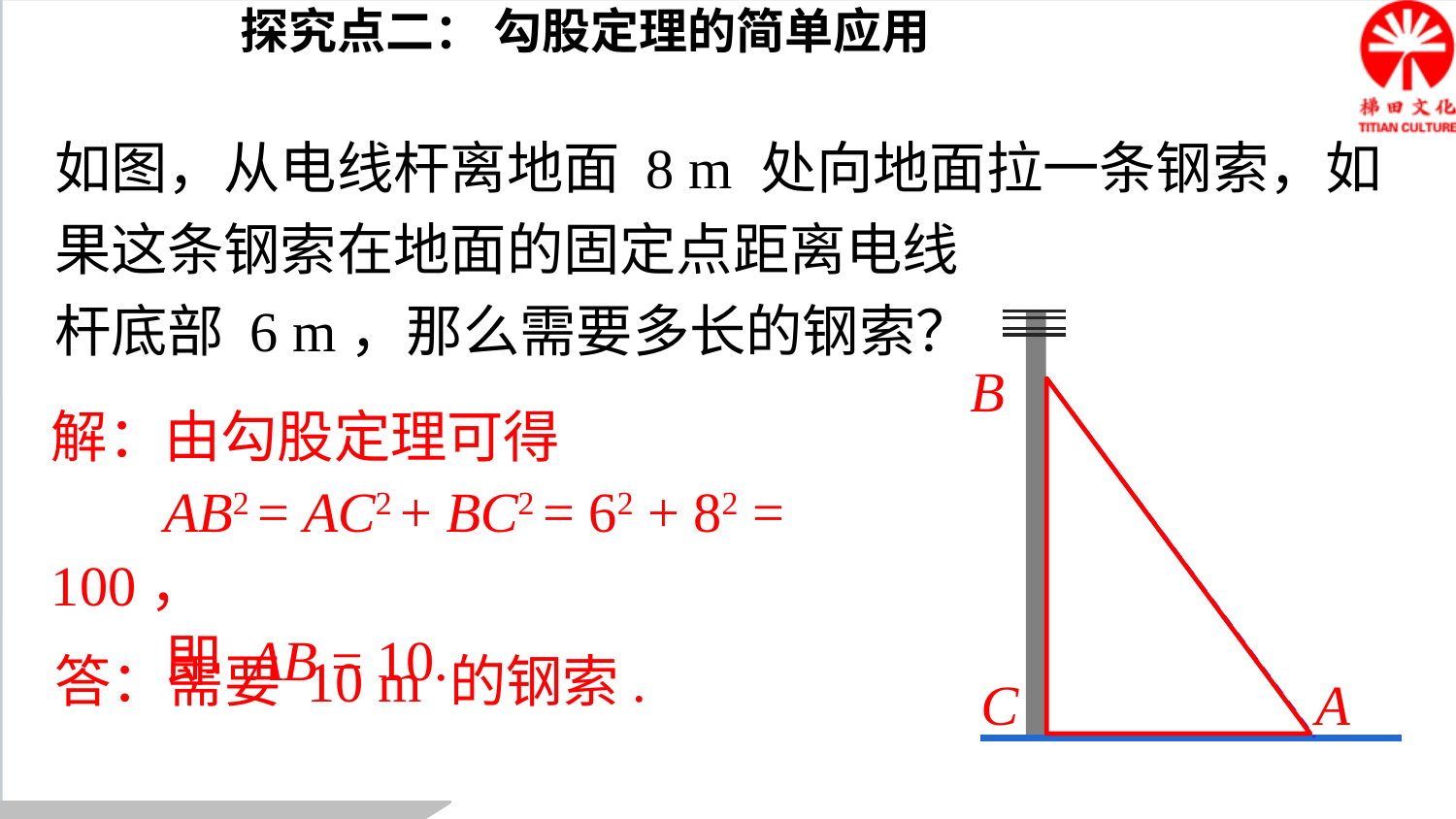

探究点二： 勾股定理的简单应用
如图，从电线杆离地面 8 m 处向地面拉一条钢索，如果这条钢索在地面的固定点距离电线
杆底部 6 m，那么需要多长的钢索？

B

解：由勾股定理可得
        AB2 = AC2 + BC2 = 62 + 82 = 100，
        即 AB = 10.
答：需要 10 m 的钢索.
C
A